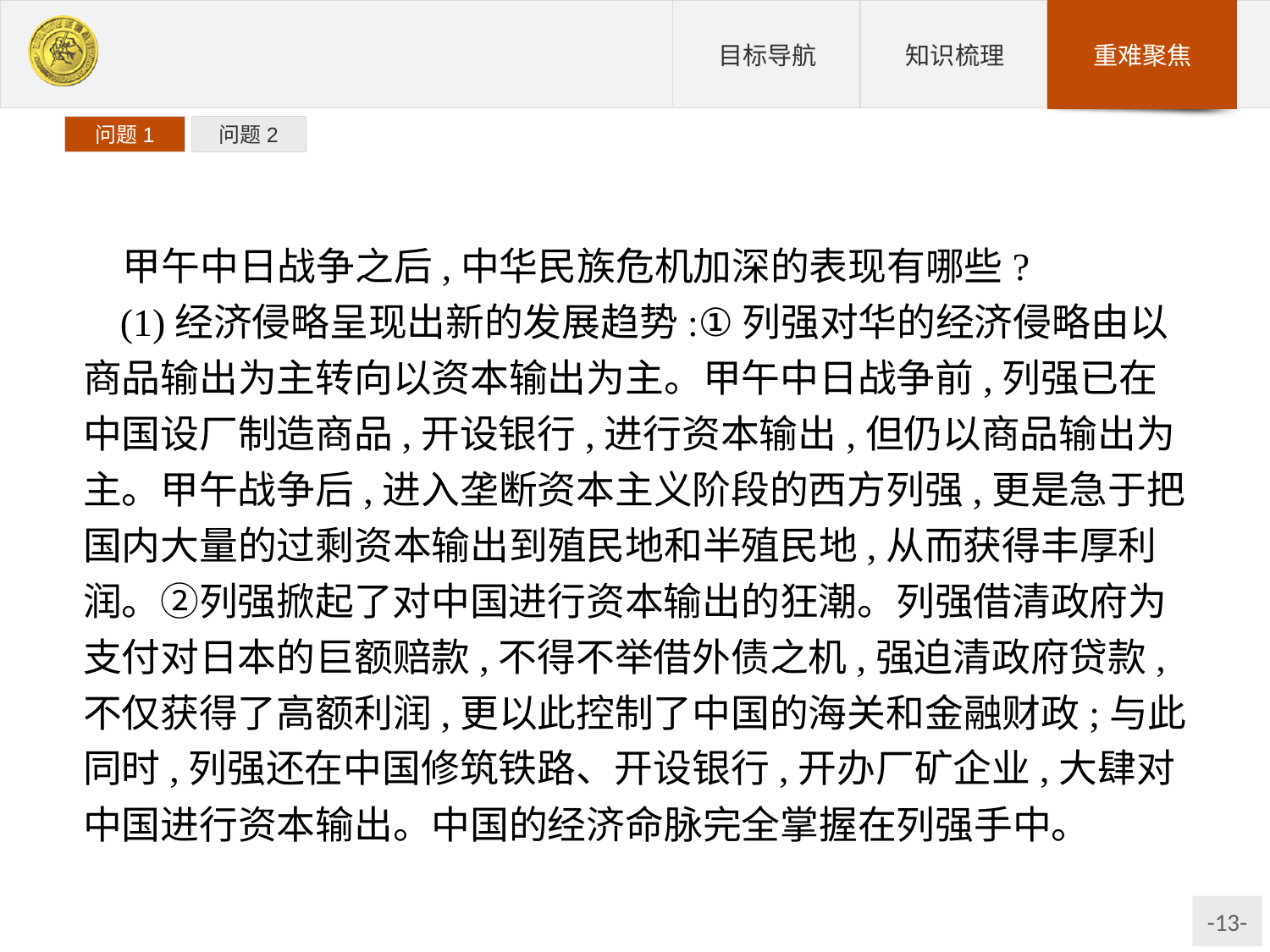

问题1
问题2
甲午中日战争之后,中华民族危机加深的表现有哪些?
(1)经济侵略呈现出新的发展趋势:①列强对华的经济侵略由以商品输出为主转向以资本输出为主。甲午中日战争前,列强已在中国设厂制造商品,开设银行,进行资本输出,但仍以商品输出为主。甲午战争后,进入垄断资本主义阶段的西方列强,更是急于把国内大量的过剩资本输出到殖民地和半殖民地,从而获得丰厚利润。②列强掀起了对中国进行资本输出的狂潮。列强借清政府为支付对日本的巨额赔款,不得不举借外债之机,强迫清政府贷款,不仅获得了高额利润,更以此控制了中国的海关和金融财政;与此同时,列强还在中国修筑铁路、开设银行,开办厂矿企业,大肆对中国进行资本输出。中国的经济命脉完全掌握在列强手中。